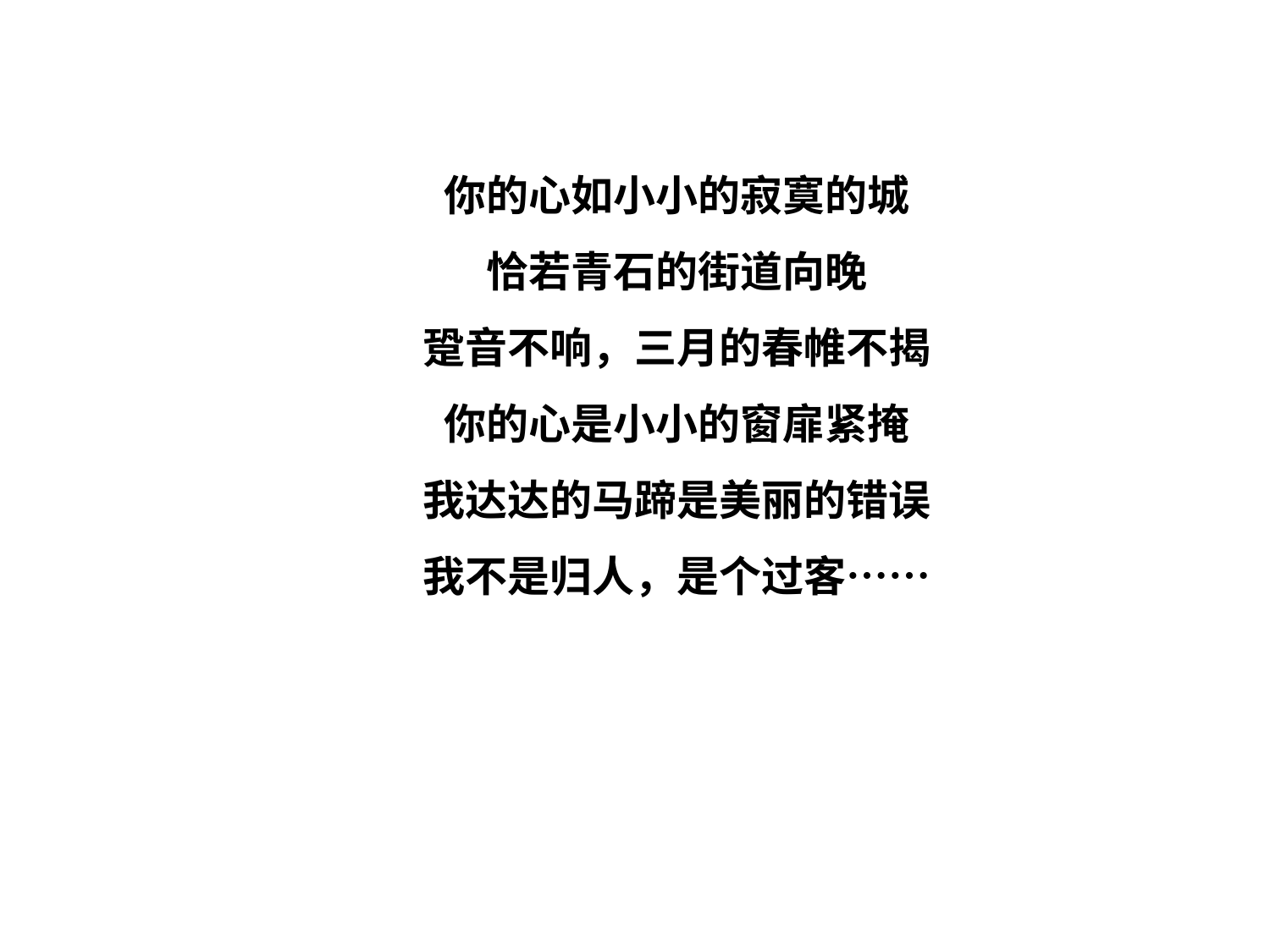

你的心如小小的寂寞的城
恰若青石的街道向晚
跫音不响，三月的春帷不揭
你的心是小小的窗扉紧掩
我达达的马蹄是美丽的错误
我不是归人，是个过客……